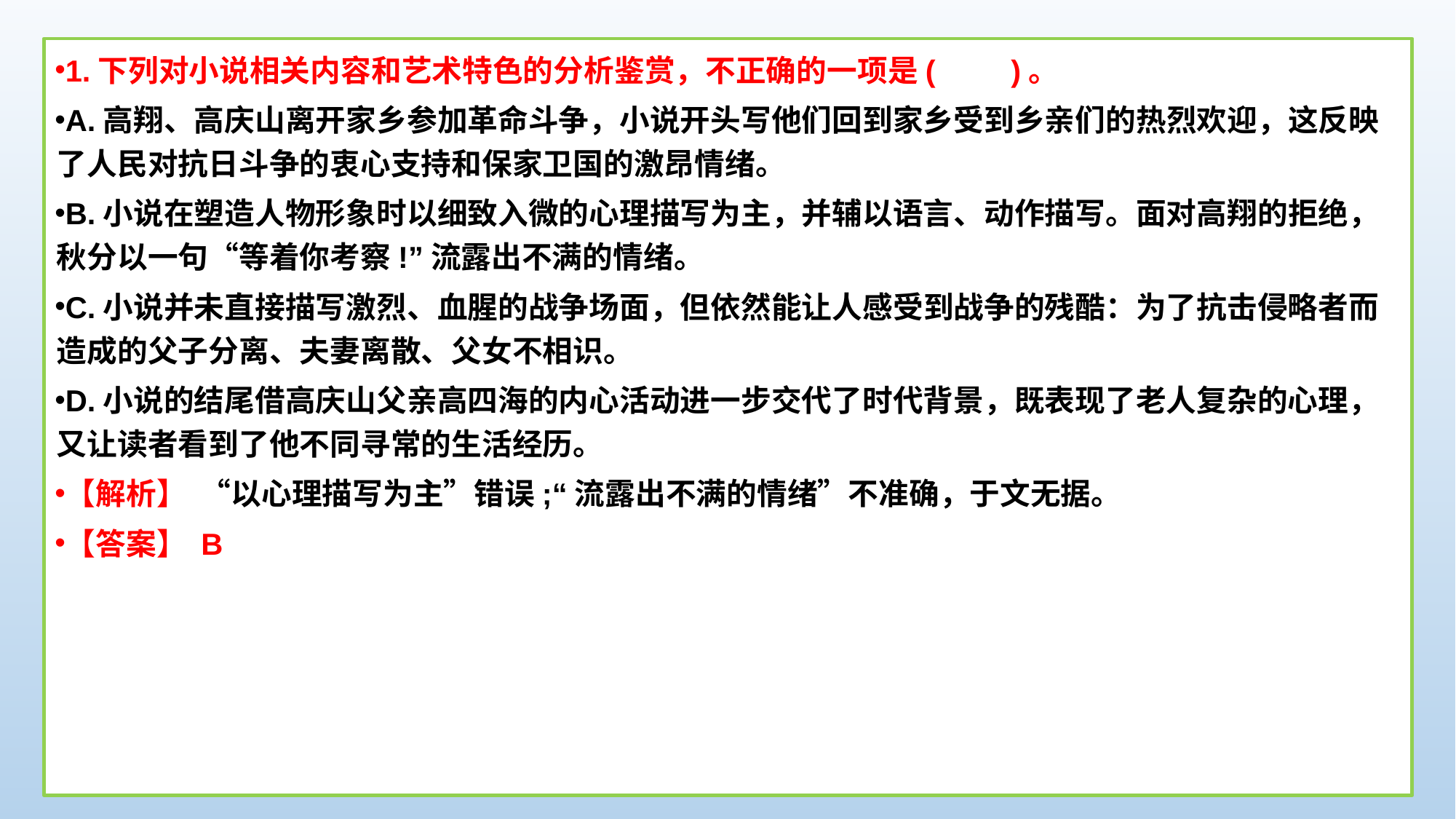

1.下列对小说相关内容和艺术特色的分析鉴赏，不正确的一项是(　　)。
A.高翔、高庆山离开家乡参加革命斗争，小说开头写他们回到家乡受到乡亲们的热烈欢迎，这反映了人民对抗日斗争的衷心支持和保家卫国的激昂情绪。
B.小说在塑造人物形象时以细致入微的心理描写为主，并辅以语言、动作描写。面对高翔的拒绝，秋分以一句“等着你考察!”流露出不满的情绪。
C.小说并未直接描写激烈、血腥的战争场面，但依然能让人感受到战争的残酷：为了抗击侵略者而造成的父子分离、夫妻离散、父女不相识。
D.小说的结尾借高庆山父亲高四海的内心活动进一步交代了时代背景，既表现了老人复杂的心理，又让读者看到了他不同寻常的生活经历。
【解析】  “以心理描写为主”错误;“流露出不满的情绪”不准确，于文无据。
【答案】 B